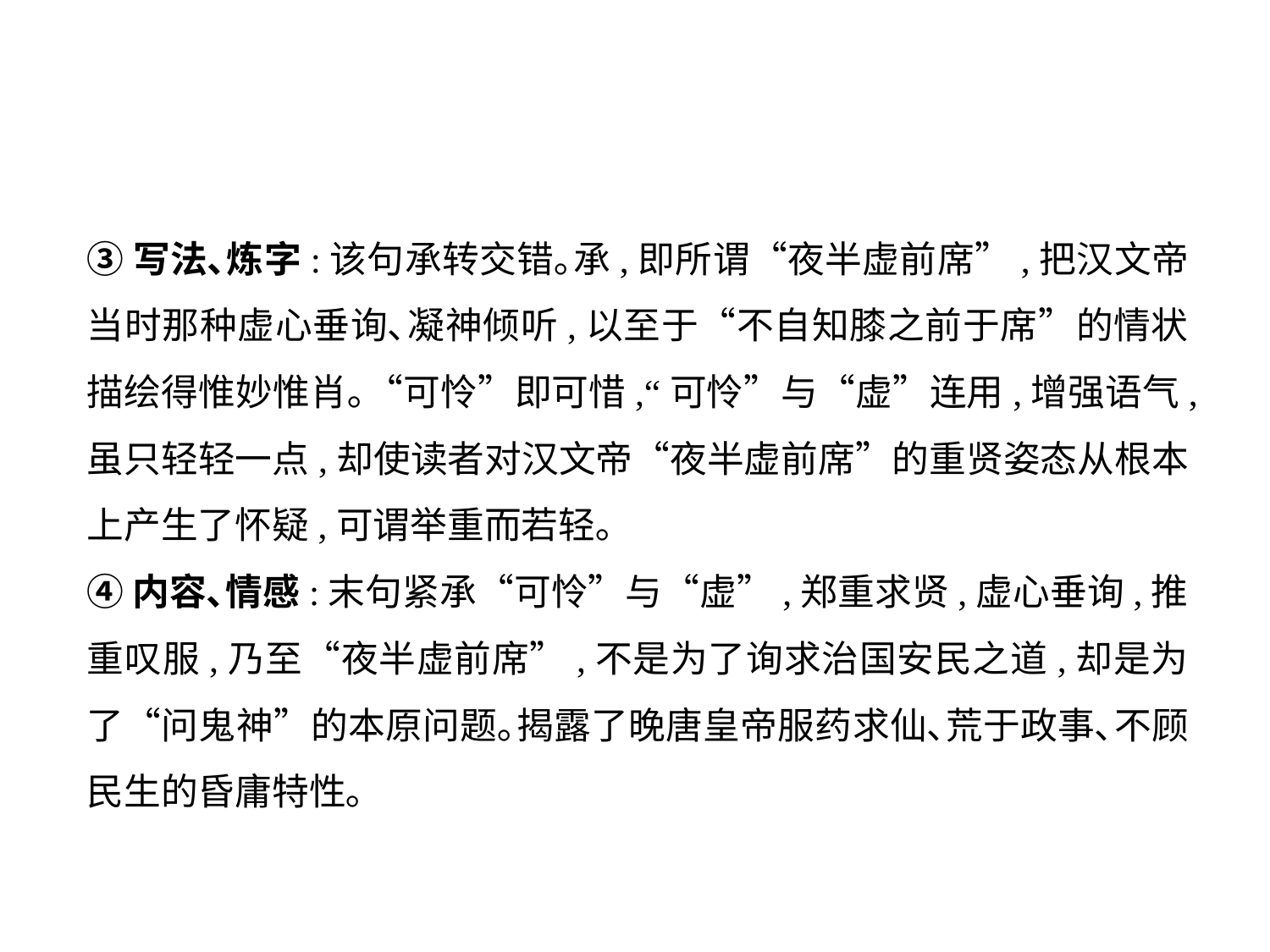

③写法､炼字:该句承转交错｡承,即所谓“夜半虚前席”,把汉文帝当时那种虚心垂询､凝神倾听,以至于“不自知膝之前于席”的情状描绘得惟妙惟肖｡“可怜”即可惜,“可怜”与“虚”连用,增强语气,虽只轻轻一点,却使读者对汉文帝“夜半虚前席”的重贤姿态从根本上产生了怀疑,可谓举重而若轻｡
④内容､情感:末句紧承“可怜”与“虚”,郑重求贤,虚心垂询,推重叹服,乃至“夜半虚前席”,不是为了询求治国安民之道,却是为了“问鬼神”的本原问题｡揭露了晚唐皇帝服药求仙､荒于政事､不顾民生的昏庸特性｡